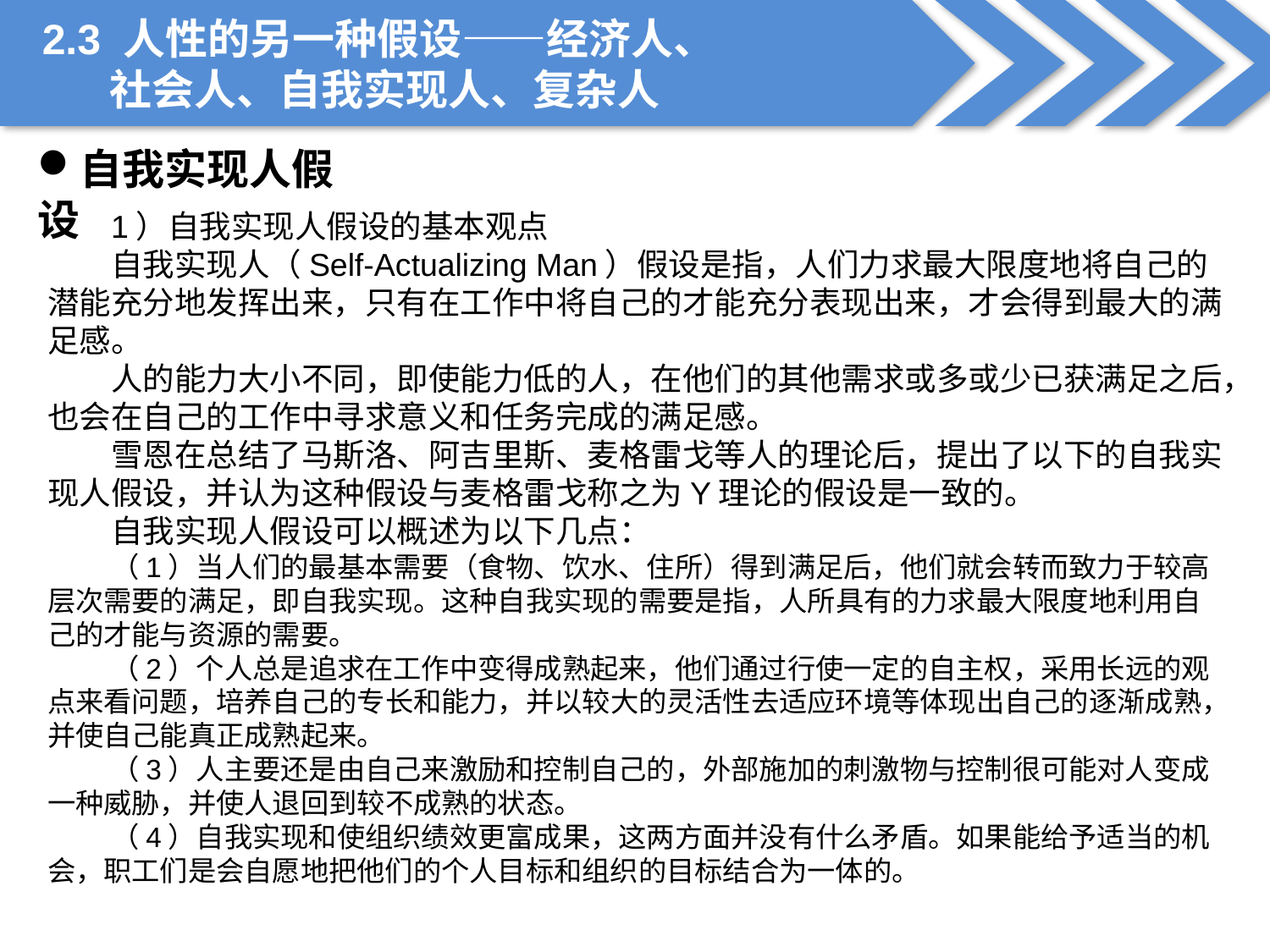

2.3 人性的另一种假设——经济人、
      社会人、自我实现人、复杂人
自我实现人假设
1）自我实现人假设的基本观点
自我实现人（Self-Actualizing Man）假设是指，人们力求最大限度地将自己的潜能充分地发挥出来，只有在工作中将自己的才能充分表现出来，才会得到最大的满足感。
人的能力大小不同，即使能力低的人，在他们的其他需求或多或少已获满足之后，也会在自己的工作中寻求意义和任务完成的满足感。
雪恩在总结了马斯洛、阿吉里斯、麦格雷戈等人的理论后，提出了以下的自我实现人假设，并认为这种假设与麦格雷戈称之为Y理论的假设是一致的。
自我实现人假设可以概述为以下几点：
（1）当人们的最基本需要（食物、饮水、住所）得到满足后，他们就会转而致力于较高层次需要的满足，即自我实现。这种自我实现的需要是指，人所具有的力求最大限度地利用自己的才能与资源的需要。
（2）个人总是追求在工作中变得成熟起来，他们通过行使一定的自主权，采用长远的观点来看问题，培养自己的专长和能力，并以较大的灵活性去适应环境等体现出自己的逐渐成熟，并使自己能真正成熟起来。
（3）人主要还是由自己来激励和控制自己的，外部施加的刺激物与控制很可能对人变成一种威胁，并使人退回到较不成熟的状态。
（4）自我实现和使组织绩效更富成果，这两方面并没有什么矛盾。如果能给予适当的机会，职工们是会自愿地把他们的个人目标和组织的目标结合为一体的。